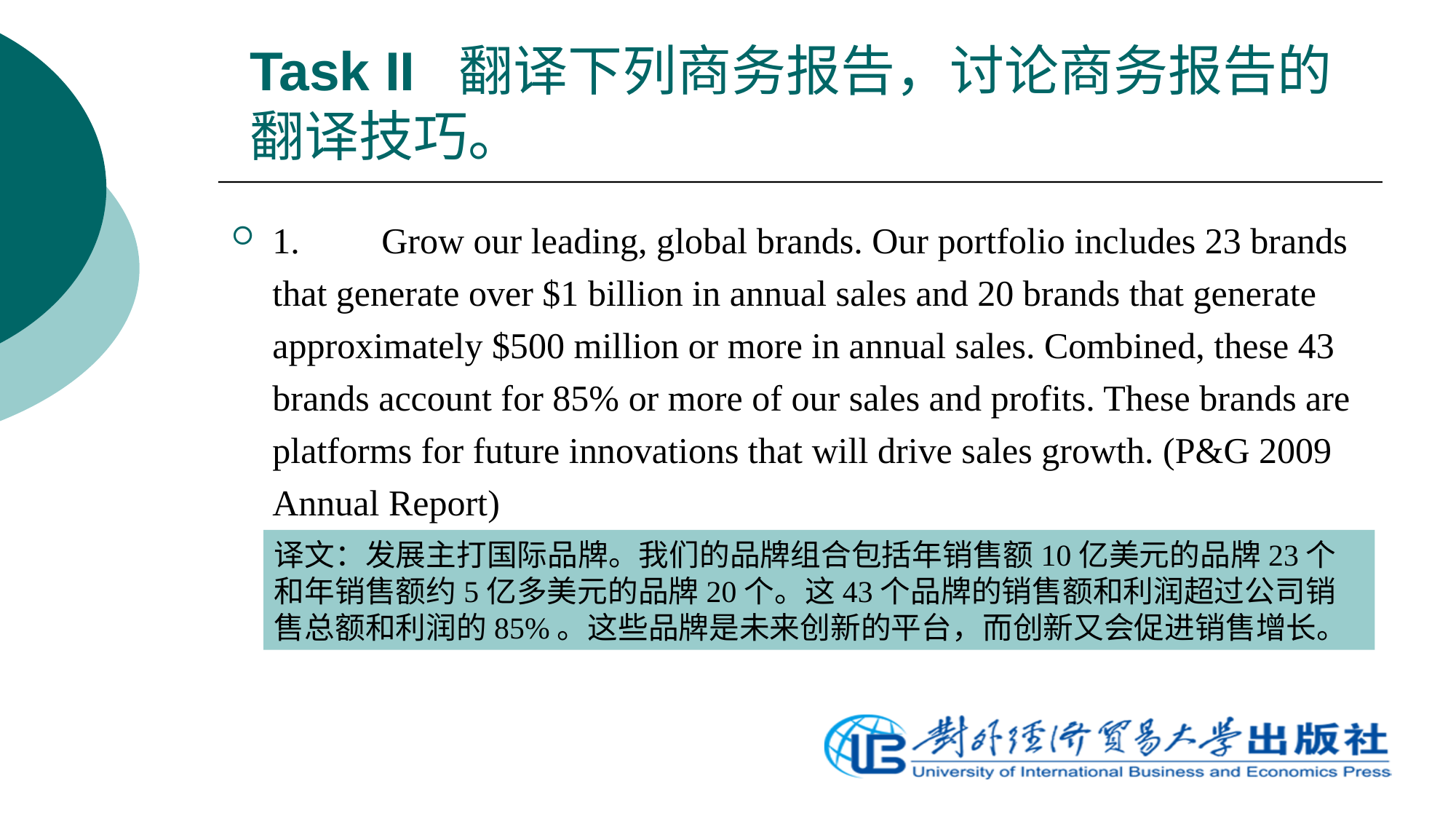

# Task II  翻译下列商务报告，讨论商务报告的翻译技巧。
1.	Grow our leading, global brands. Our portfolio includes 23 brands that generate over $1 billion in annual sales and 20 brands that generate approximately $500 million or more in annual sales. Combined, these 43 brands account for 85% or more of our sales and profits. These brands are platforms for future innovations that will drive sales growth. (P&G 2009 Annual Report)
译文：发展主打国际品牌。我们的品牌组合包括年销售额10亿美元的品牌23个和年销售额约5亿多美元的品牌20个。这43个品牌的销售额和利润超过公司销售总额和利润的85%。这些品牌是未来创新的平台，而创新又会促进销售增长。